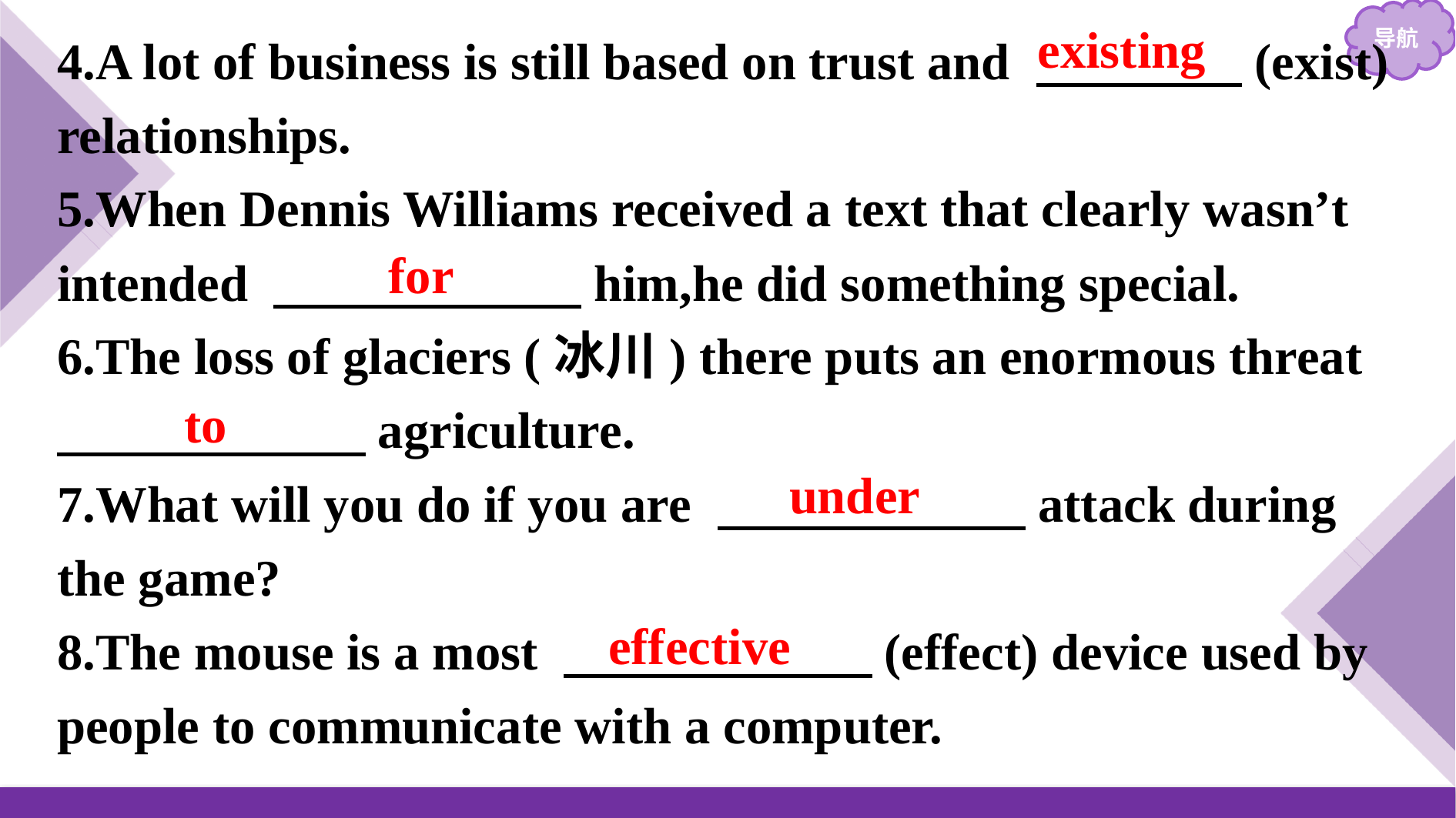

4.A lot of business is still based on trust and 　　　　(exist) relationships.
5.When Dennis Williams received a text that clearly wasn’t intended 　　　　　　him,he did something special.
6.The loss of glaciers (冰川) there puts an enormous threat
　　　　　　agriculture.
7.What will you do if you are 　　　　　　attack during the game?
8.The mouse is a most 　　　　　　(effect) device used by people to communicate with a computer.
existing
for
to
under
effective